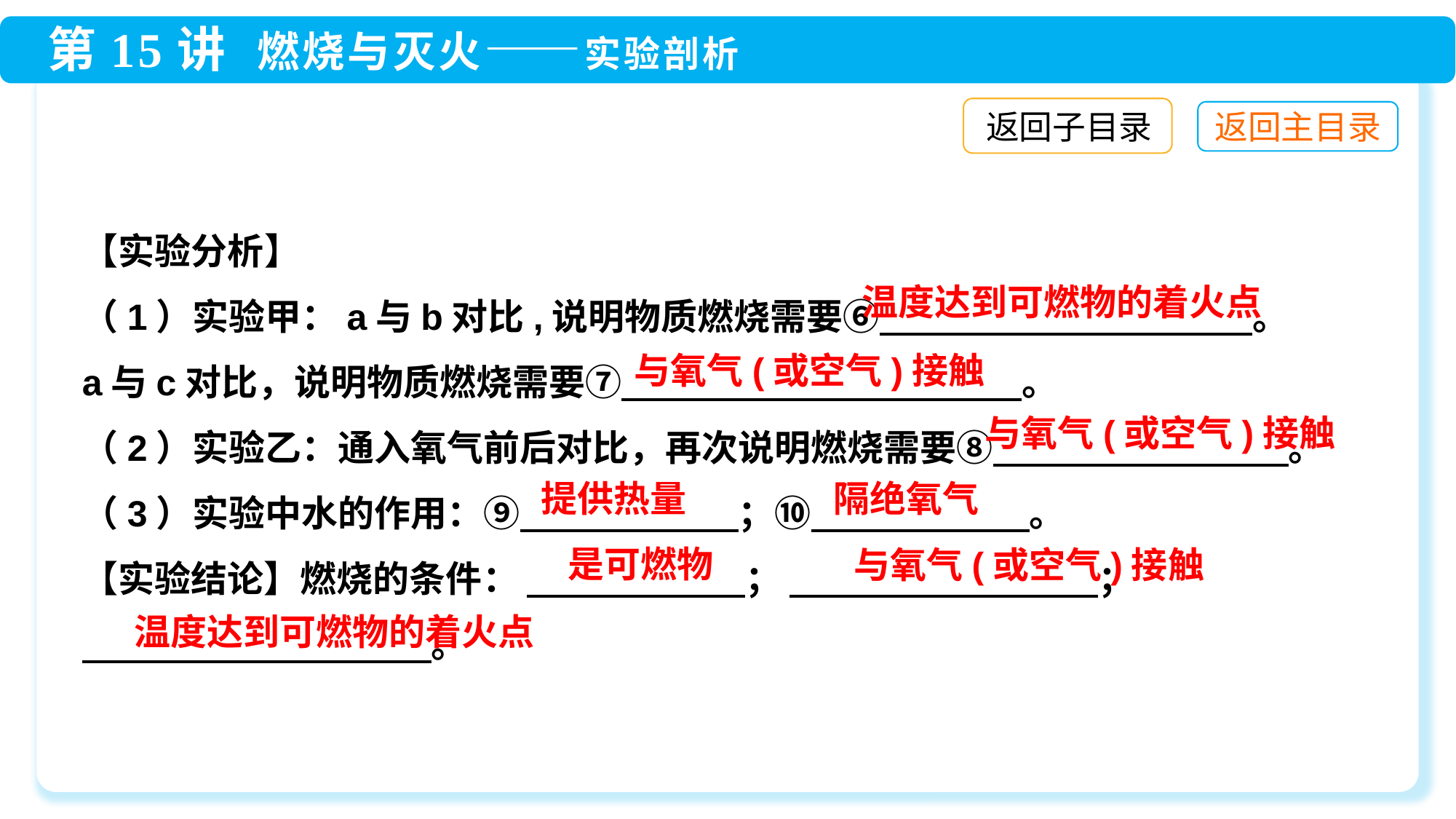

返回子目录
【实验分析】
（1）实验甲：a与b对比,说明物质燃烧需要⑥　　　　　　　         　 。
a与c对比，说明物质燃烧需要⑦　　　　　　　　　　　。
（2）实验乙：通入氧气前后对比，再次说明燃烧需要⑧　　　　　 　　    。
（3）实验中水的作用：⑨　　　　　　；⑩　　　　　　。
【实验结论】燃烧的条件： 　　　　　　； 　　　　　       　    ；
　　　　　                　。
温度达到可燃物的着火点
与氧气(或空气)接触
与氧气(或空气)接触
提供热量
隔绝氧气
是可燃物
与氧气(或空气)接触
温度达到可燃物的着火点